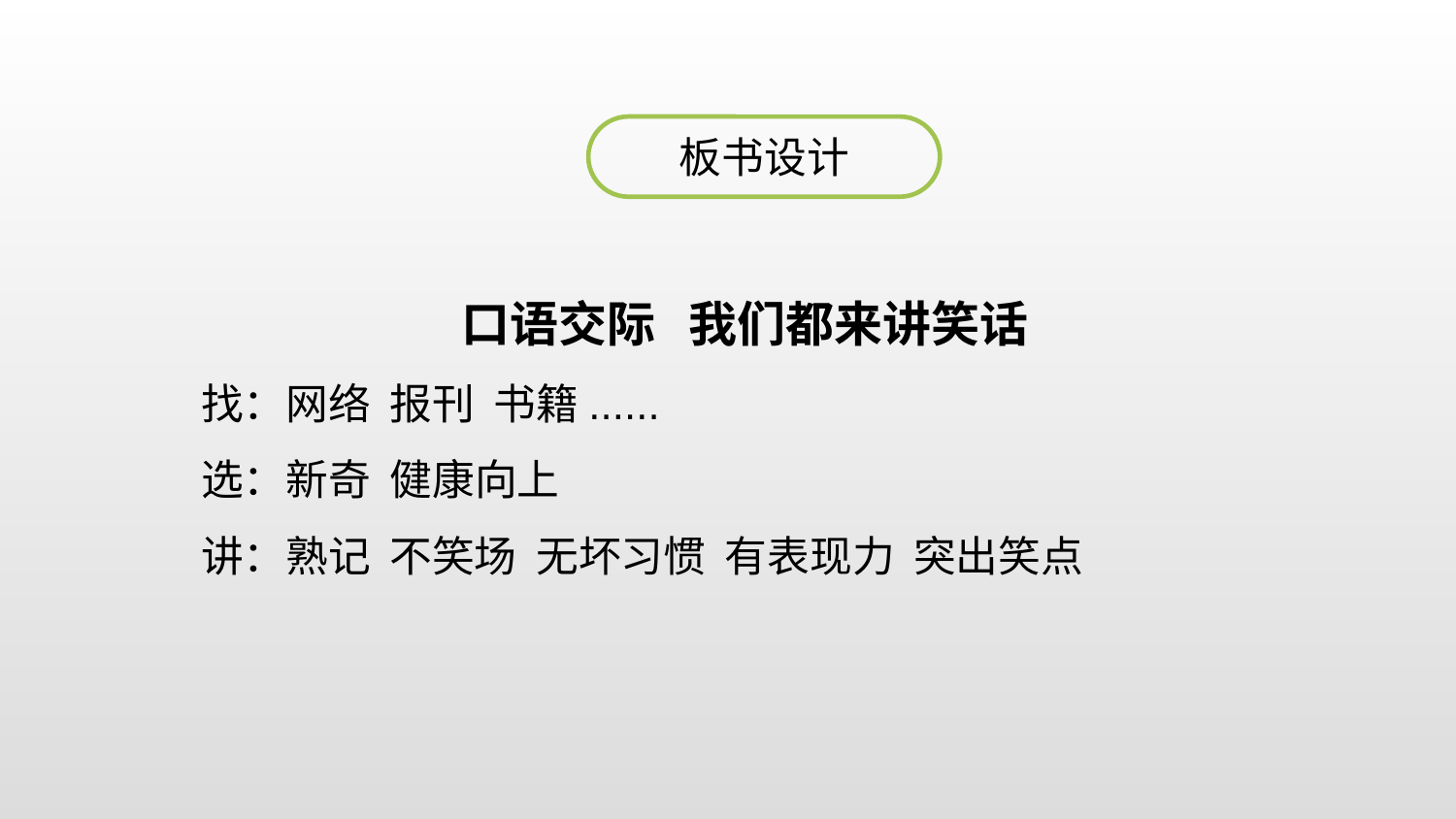

板书设计
口语交际   我们都来讲笑话
找：网络  报刊  书籍......
选：新奇  健康向上
讲：熟记  不笑场  无坏习惯  有表现力  突出笑点